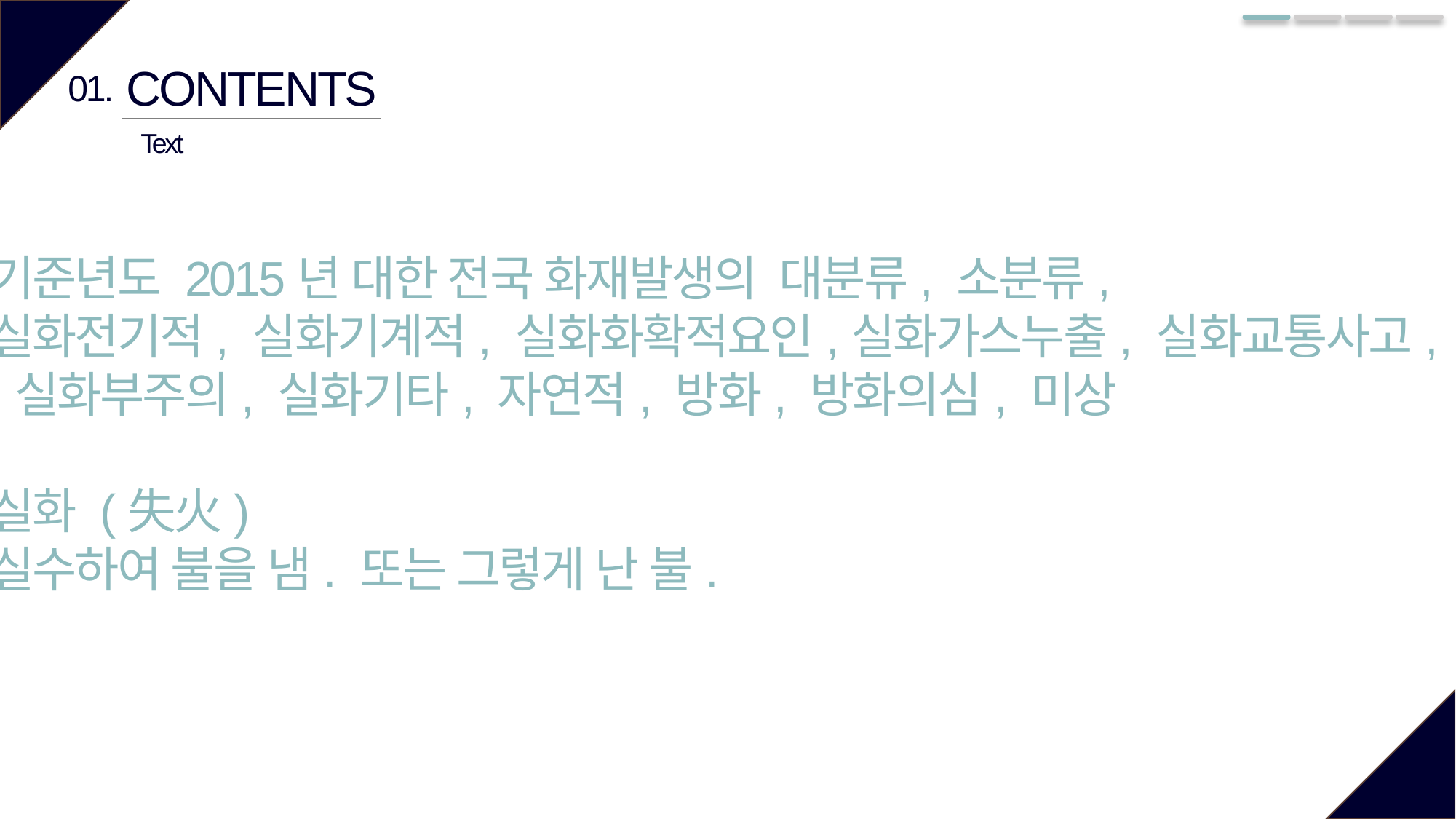

CONTENTS
01.
Text

기준년도 2015년 대한 전국 화재발생의  대분류, 소분류,
실화전기적, 실화기계적, 실화화확적요인,실화가스누출, 실화교통사고,
 실화부주의, 실화기타, 자연적, 방화, 방화의심, 미상

실화 (失火)
실수하여 불을 냄. 또는 그렇게 난 불.